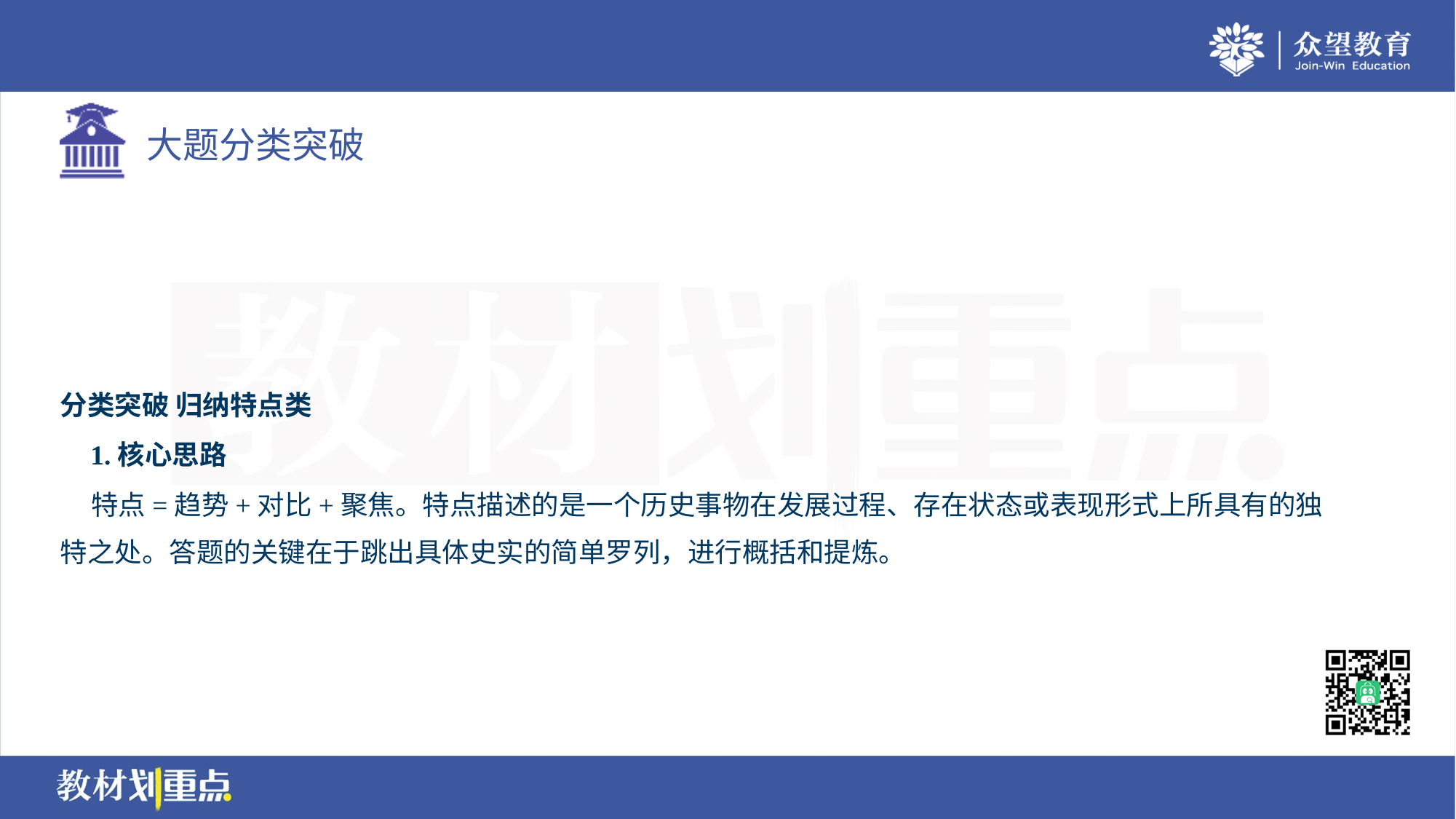

分类突破 归纳特点类
    1.核心思路
    特点=趋势+对比+聚焦。特点描述的是一个历史事物在发展过程、存在状态或表现形式上所具有的独
特之处。答题的关键在于跳出具体史实的简单罗列，进行概括和提炼。